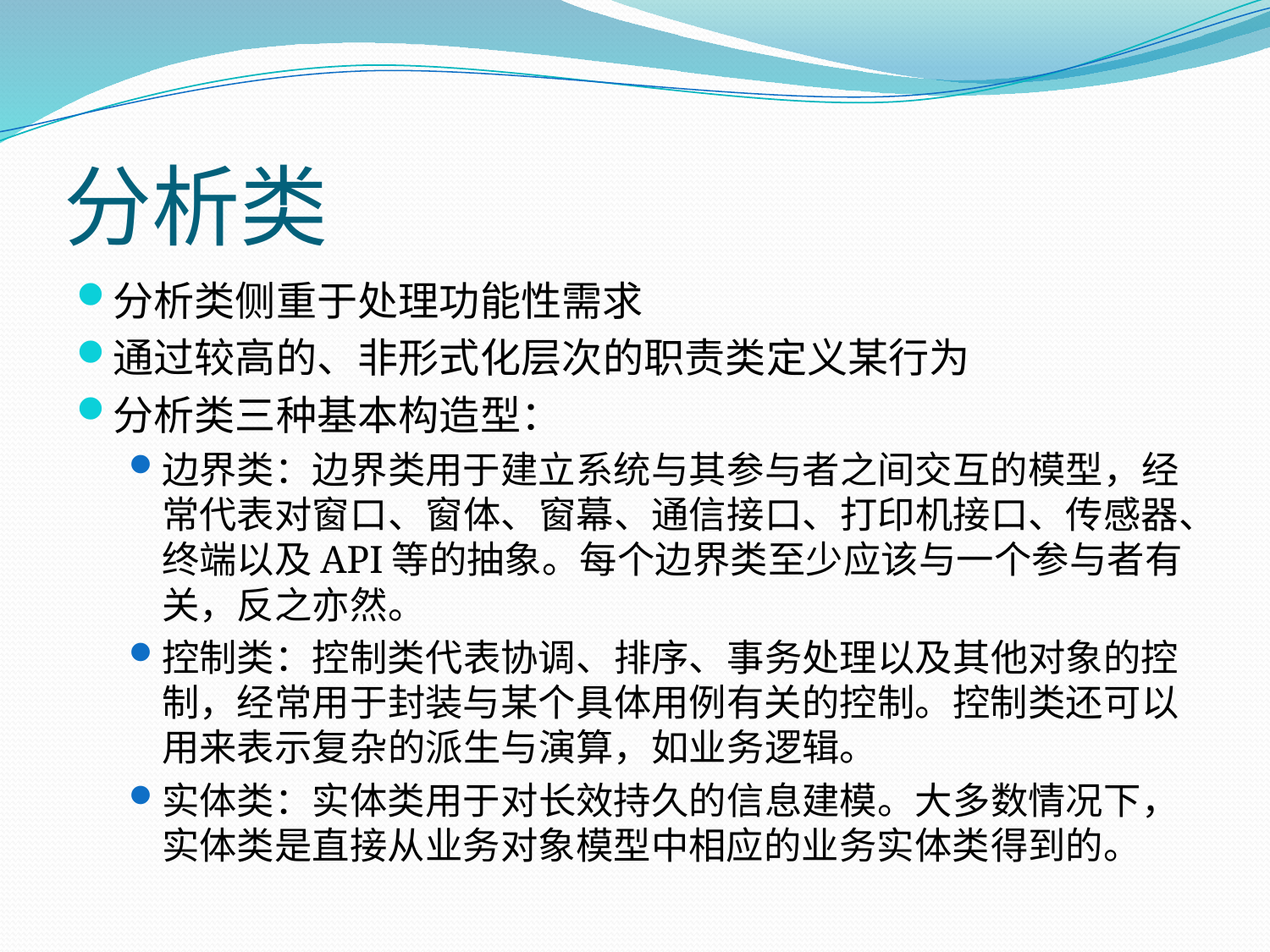

# 分析类
分析类侧重于处理功能性需求
通过较高的、非形式化层次的职责类定义某行为
分析类三种基本构造型：
边界类：边界类用于建立系统与其参与者之间交互的模型，经常代表对窗口、窗体、窗幕、通信接口、打印机接口、传感器、终端以及API等的抽象。每个边界类至少应该与一个参与者有关，反之亦然。
控制类：控制类代表协调、排序、事务处理以及其他对象的控制，经常用于封装与某个具体用例有关的控制。控制类还可以用来表示复杂的派生与演算，如业务逻辑。
实体类：实体类用于对长效持久的信息建模。大多数情况下，实体类是直接从业务对象模型中相应的业务实体类得到的。